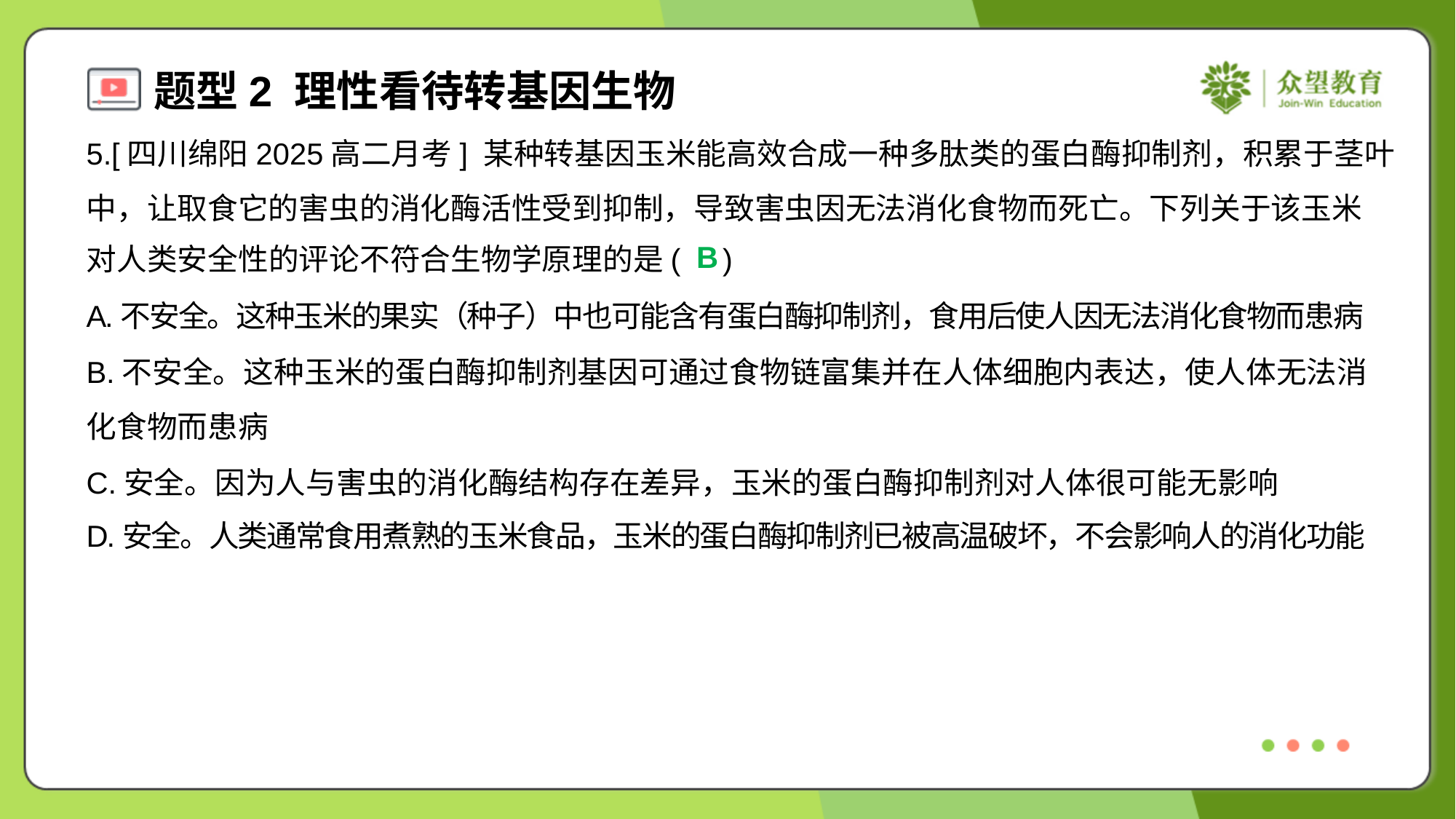

5.[四川绵阳2025高二月考] 某种转基因玉米能高效合成一种多肽类的蛋白酶抑制剂，积累于茎叶
中，让取食它的害虫的消化酶活性受到抑制，导致害虫因无法消化食物而死亡。下列关于该玉米
对人类安全性的评论不符合生物学原理的是(     )
B
A.不安全。这种玉米的果实（种子）中也可能含有蛋白酶抑制剂，食用后使人因无法消化食物而患病
B.不安全。这种玉米的蛋白酶抑制剂基因可通过食物链富集并在人体细胞内表达，使人体无法消
化食物而患病
C.安全。因为人与害虫的消化酶结构存在差异，玉米的蛋白酶抑制剂对人体很可能无影响
D.安全。人类通常食用煮熟的玉米食品，玉米的蛋白酶抑制剂已被高温破坏，不会影响人的消化功能